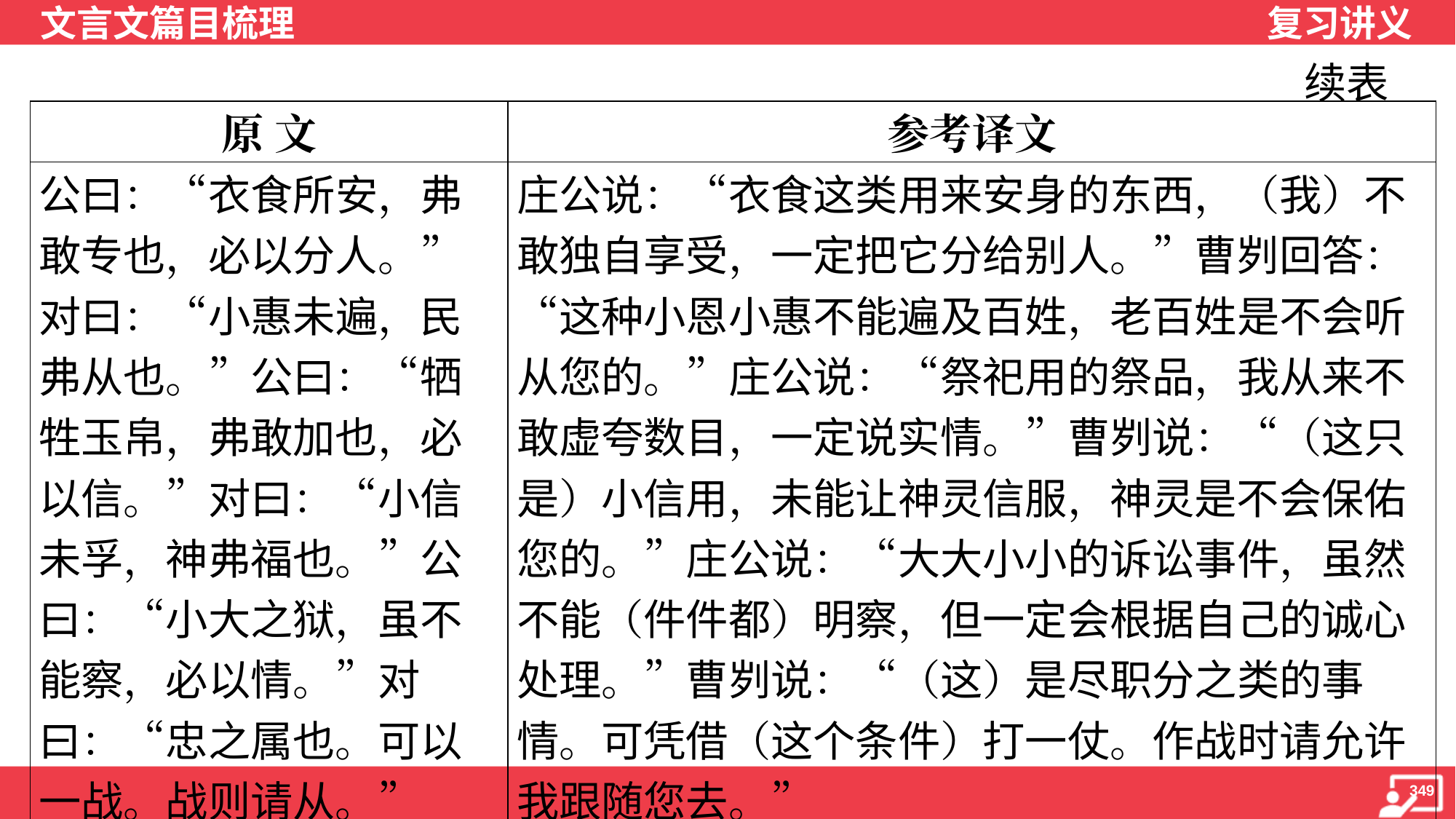

续表
| 原 文 | 参考译文 |
| --- | --- |
| 公曰：“衣食所安，弗敢专也，必以分人。”对曰：“小惠未遍，民弗从也。”公曰：“牺牲玉帛，弗敢加也，必以信。”对曰：“小信未孚，神弗福也。”公曰：“小大之狱，虽不能察，必以情。”对曰：“忠之属也。可以一战。战则请从。” | 庄公说：“衣食这类用来安身的东西，（我）不敢独自享受，一定把它分给别人。”曹刿回答：“这种小恩小惠不能遍及百姓，老百姓是不会听从您的。”庄公说：“祭祀用的祭品，我从来不敢虚夸数目，一定说实情。”曹刿说：“（这只是）小信用，未能让神灵信服，神灵是不会保佑您的。”庄公说：“大大小小的诉讼事件，虽然不能（件件都）明察，但一定会根据自己的诚心处理。”曹刿说：“（这）是尽职分之类的事情。可凭借（这个条件）打一仗。作战时请允许我跟随您去。” |